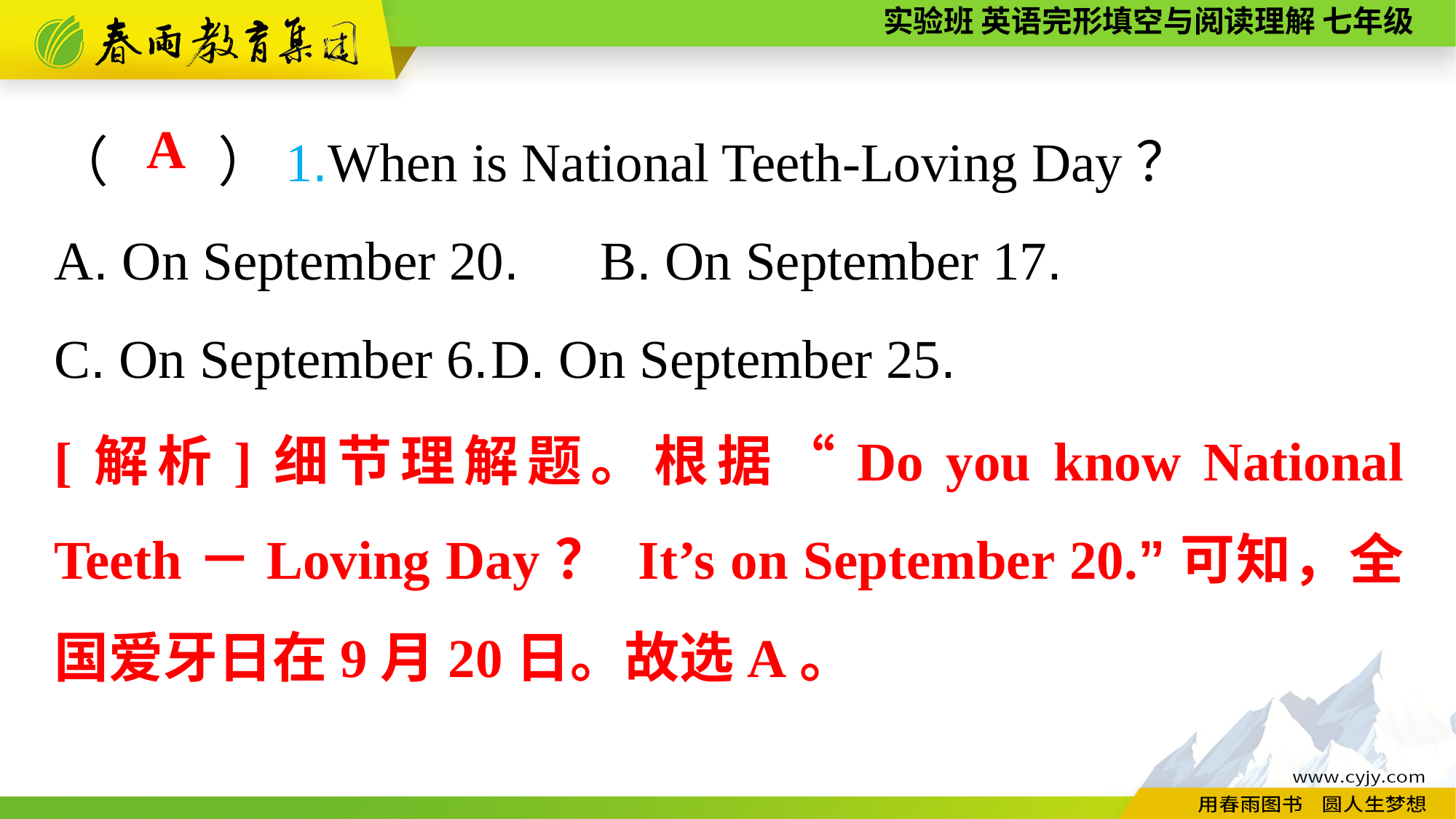

（　　）1.When is National Teeth-Loving Day？
A. On September 20.	B. On September 17.
C. On September 6.	D. On September 25.
A
[解析]细节理解题。根据“Do you know National Teeth－Loving Day？ It’s on September 20.”可知，全国爱牙日在9月20日。故选A。